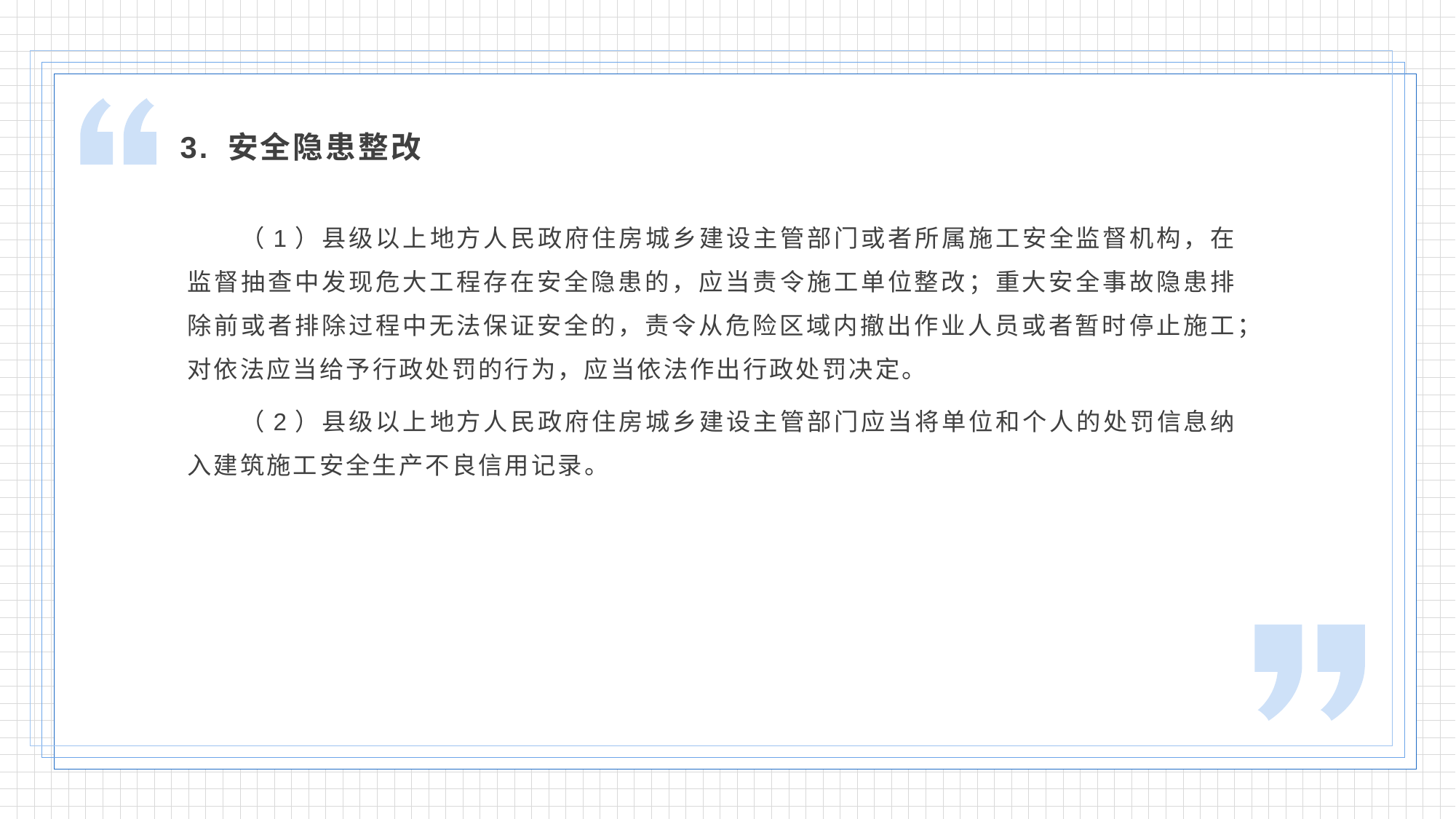

3. 安全隐患整改

（1）县级以上地方人民政府住房城乡建设主管部门或者所属施工安全监督机构，在监督抽查中发现危大工程存在安全隐患的，应当责令施工单位整改；重大安全事故隐患排除前或者排除过程中无法保证安全的，责令从危险区域内撤出作业人员或者暂时停止施工；对依法应当给予行政处罚的行为，应当依法作出行政处罚决定。
（2）县级以上地方人民政府住房城乡建设主管部门应当将单位和个人的处罚信息纳入建筑施工安全生产不良信用记录。